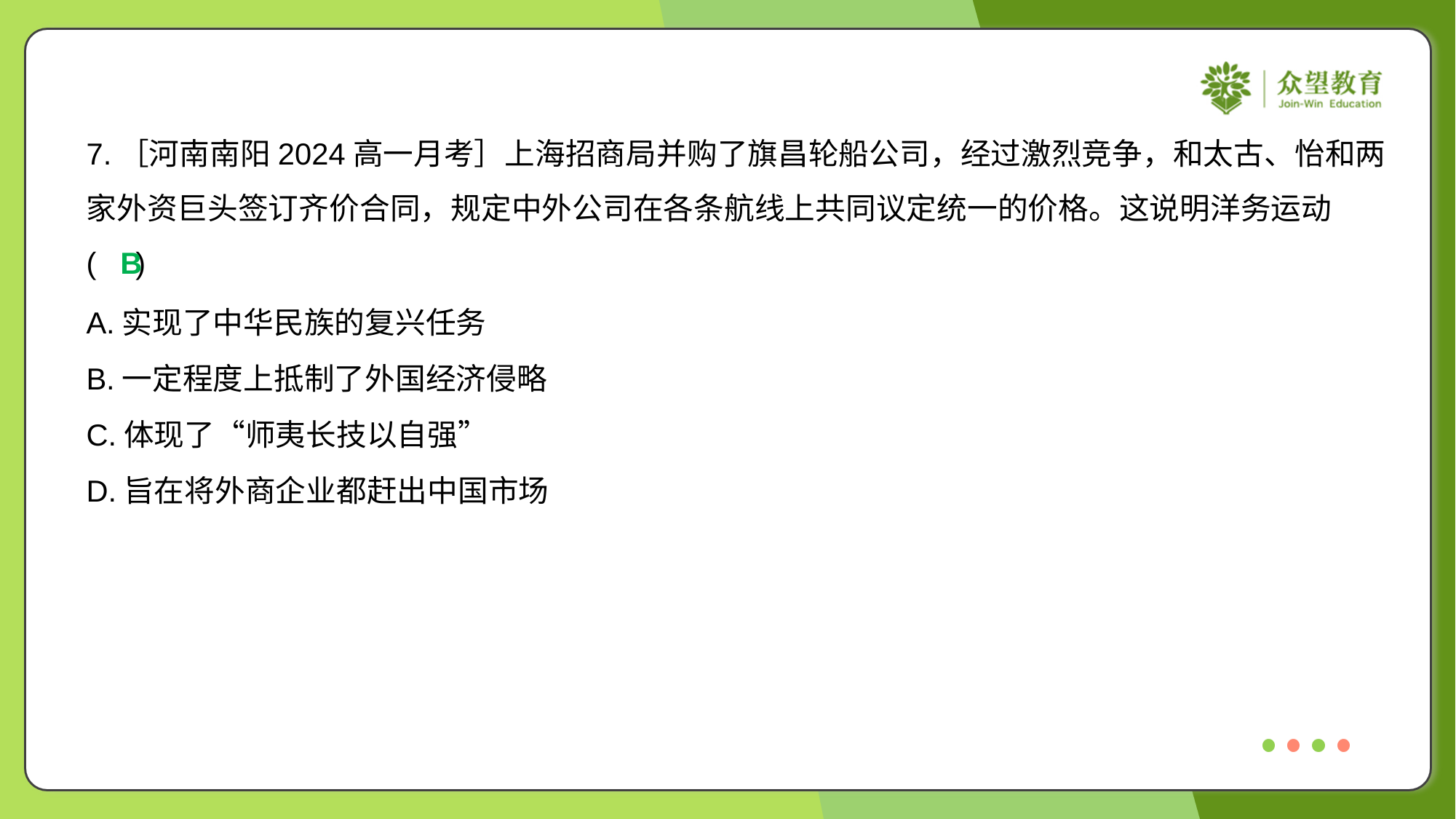

7.［河南南阳2024高一月考］上海招商局并购了旗昌轮船公司，经过激烈竞争，和太古、怡和两
家外资巨头签订齐价合同，规定中外公司在各条航线上共同议定统一的价格。这说明洋务运动
(     )
B
A.实现了中华民族的复兴任务
B.一定程度上抵制了外国经济侵略
C.体现了“师夷长技以自强”
D.旨在将外商企业都赶出中国市场